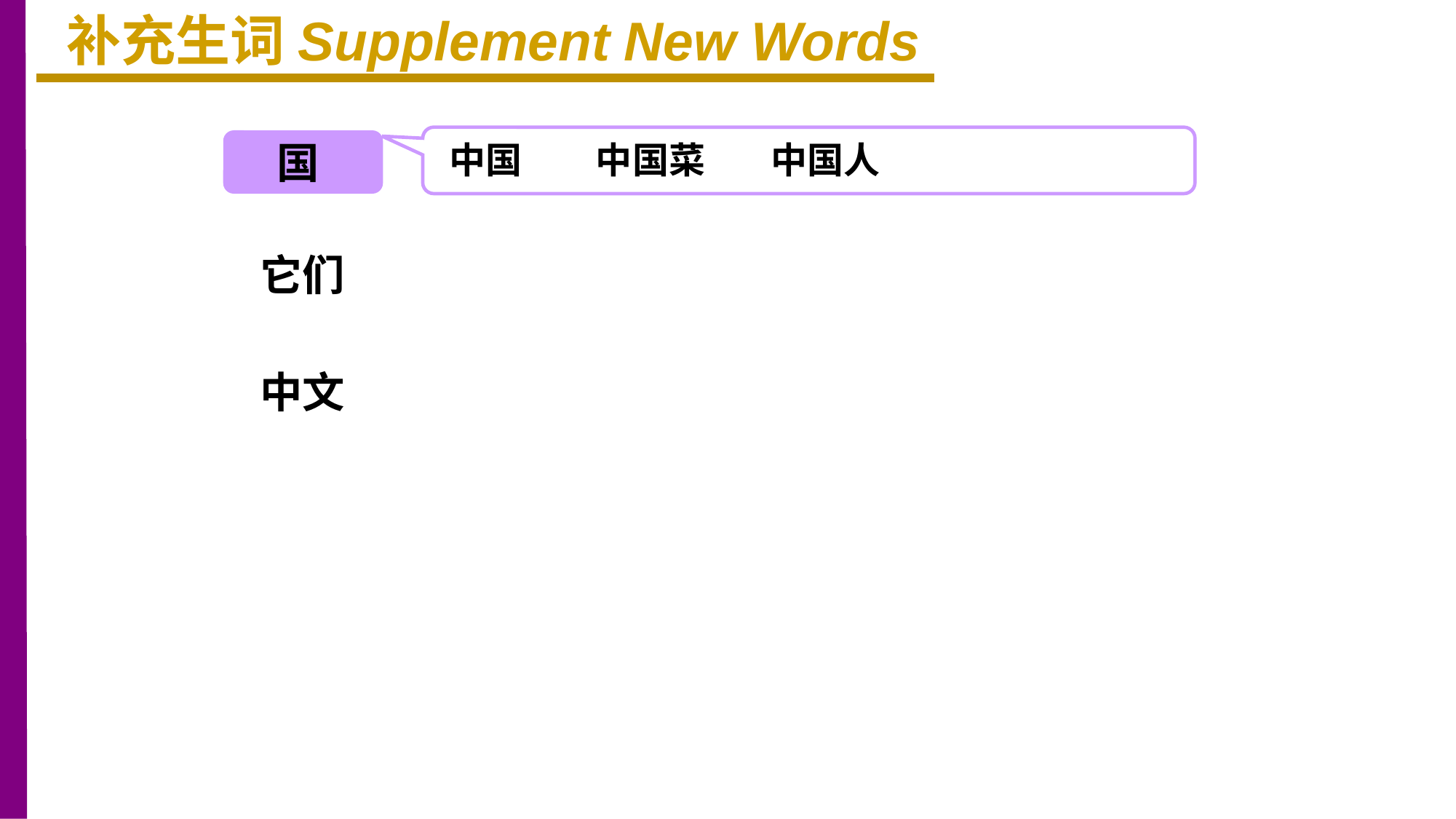

补充生词Supplement New Words

国

中国         中国菜        中国人
它们
中文